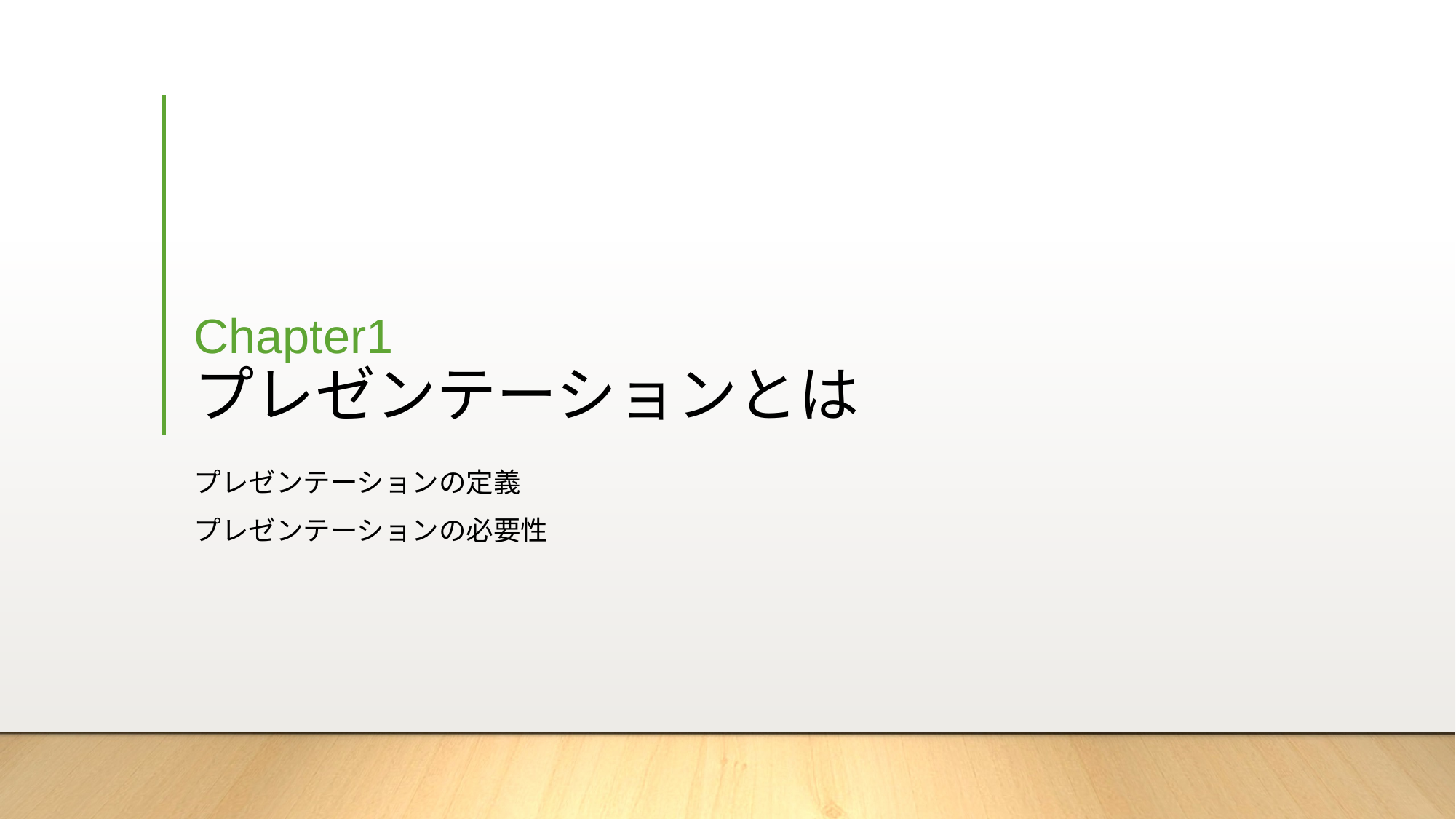

# Chapter1 プレゼンテーションとは
プレゼンテーションの定義
プレゼンテーションの必要性